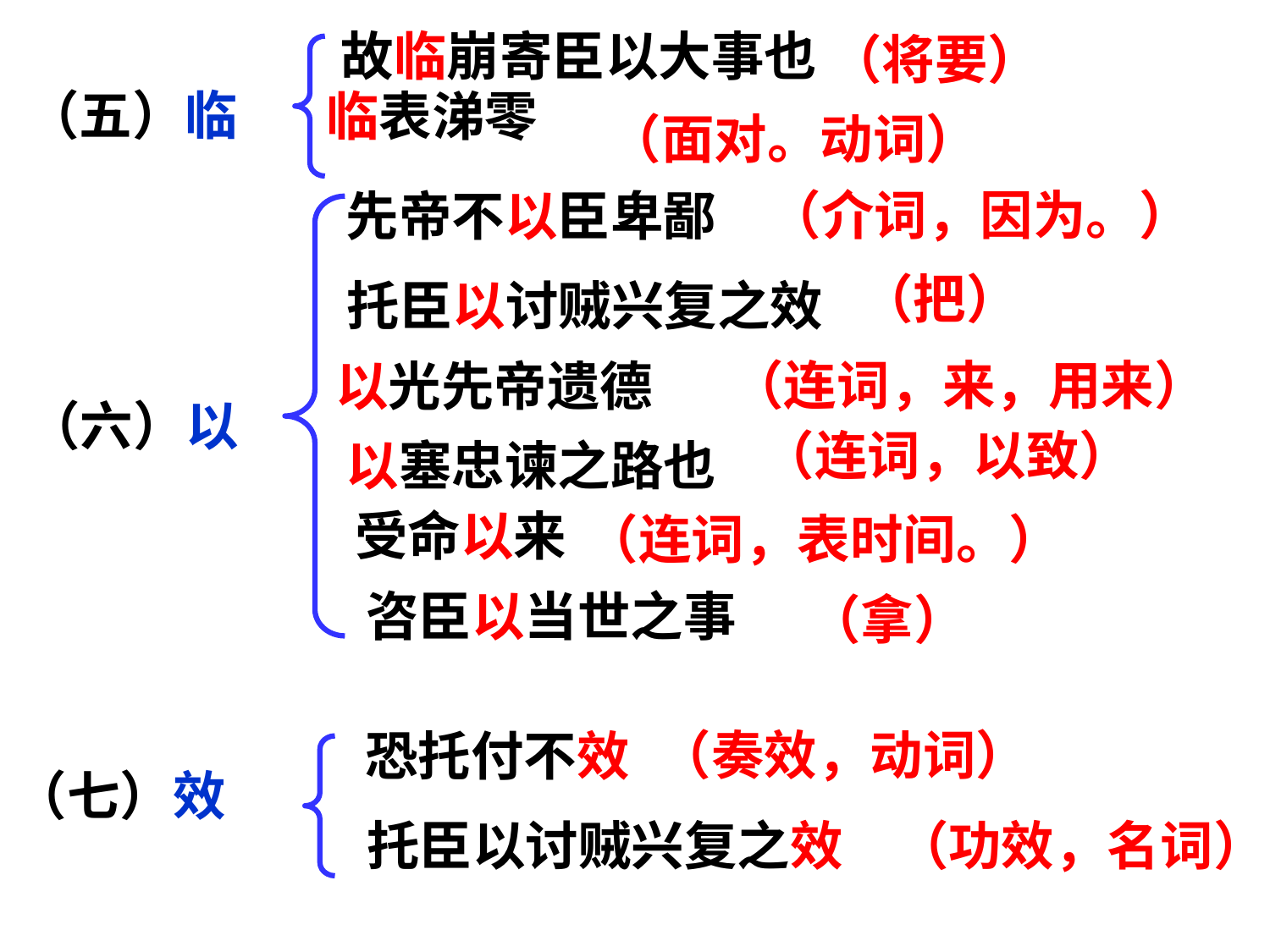

故临崩寄臣以大事也
（将要）

（五）临
   临表涕零
（面对。动词）
（介词，因为。）
 先帝不以臣卑鄙

（把）
 托臣以讨贼兴复之效
（连词，来，用来）
 以光先帝遗德
（六）以

（连词，以致）
 以塞忠谏之路也
 受命以来
（连词，表时间。）
 咨臣以当世之事
（拿）
 恐托付不效
（奏效，动词）

（七）效
（功效，名词）
 托臣以讨贼兴复之效